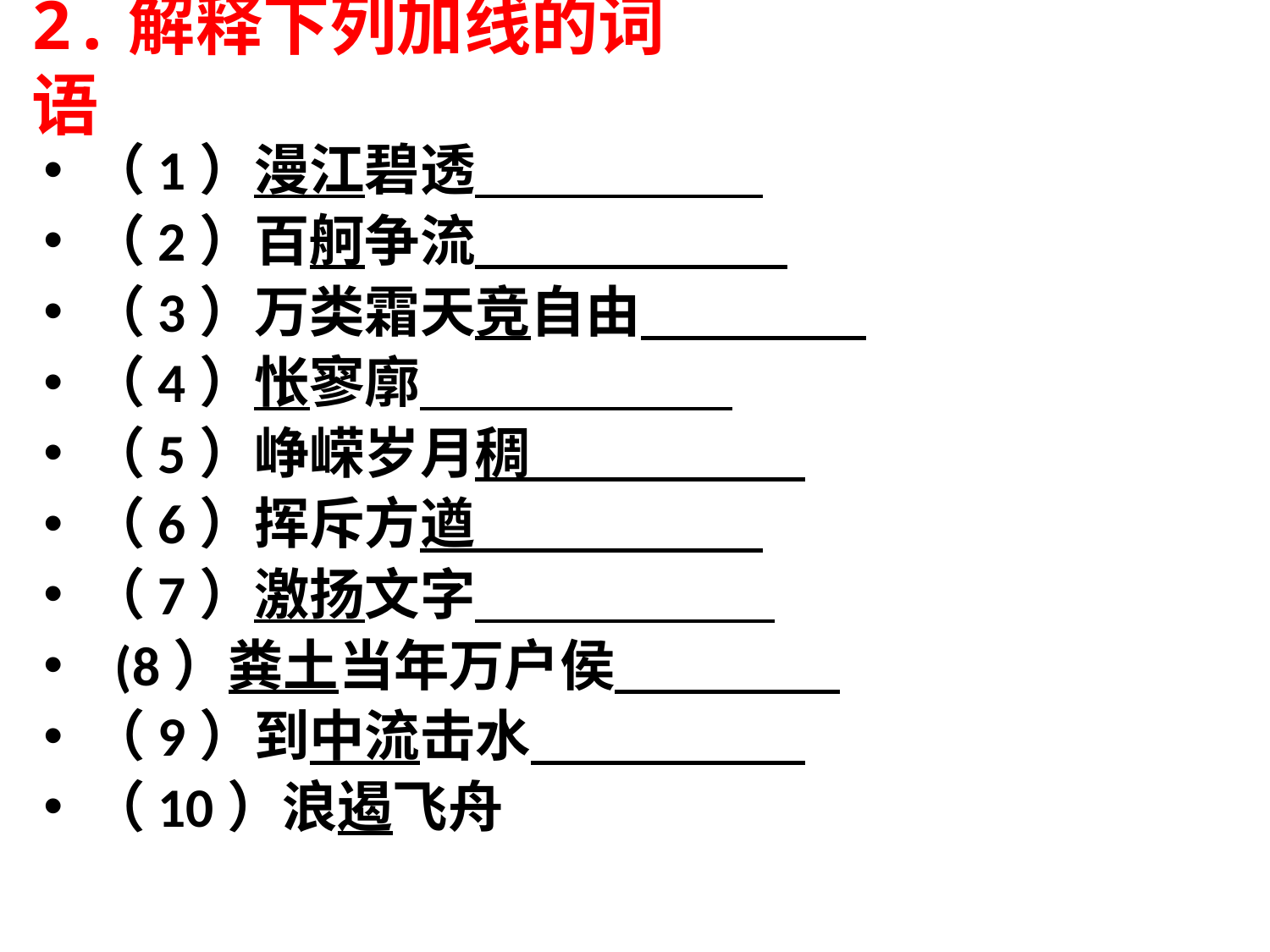

# 2.解释下列加线的词语
（1）漫江碧透
（2）百舸争流
（3）万类霜天竞自由
（4）怅寥廓
（5）峥嵘岁月稠
（6）挥斥方遒
（7）激扬文字
  (8）粪土当年万户侯
（9）到中流击水
（10）浪遏飞舟